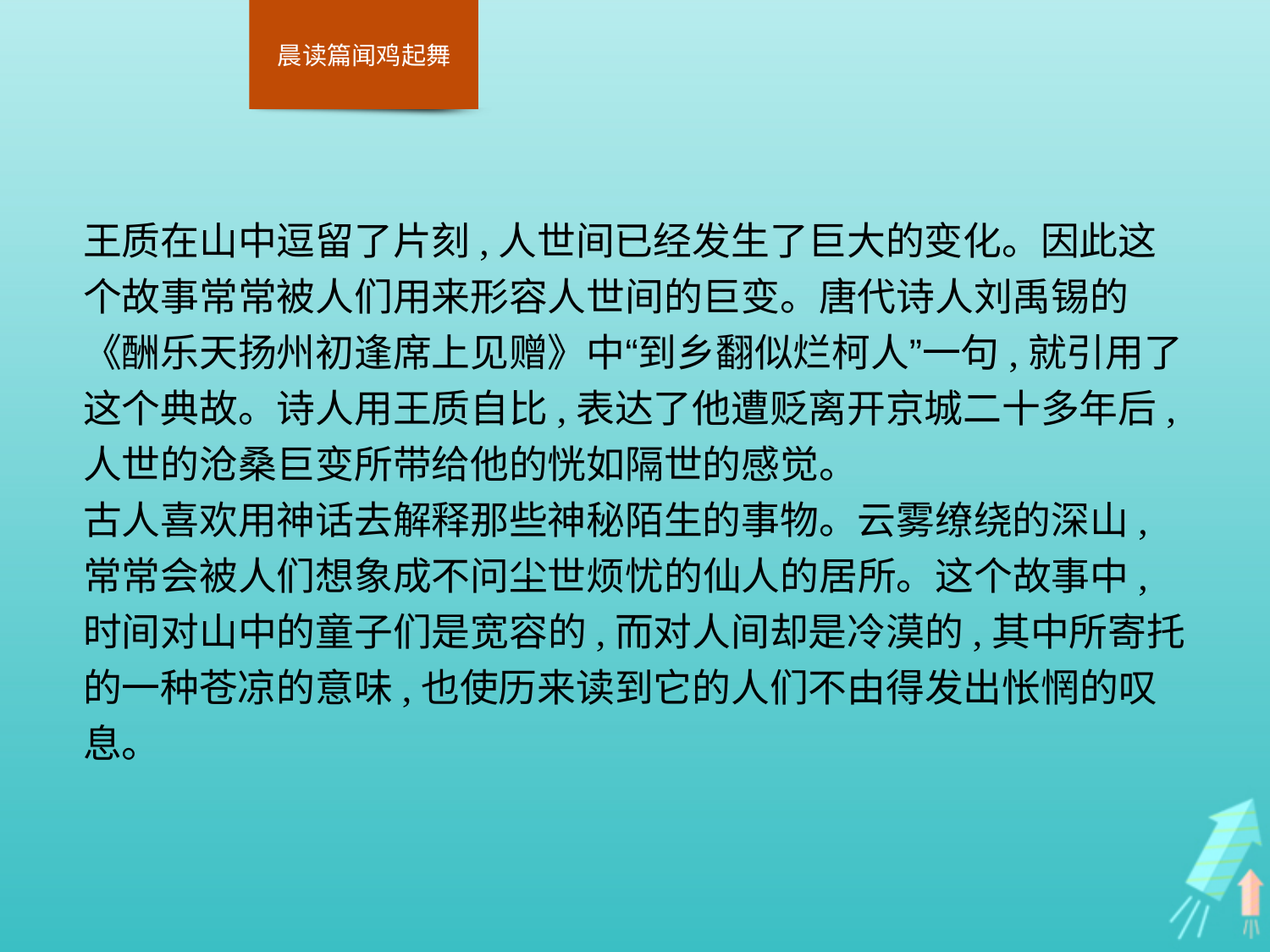

王质在山中逗留了片刻,人世间已经发生了巨大的变化。因此这个故事常常被人们用来形容人世间的巨变。唐代诗人刘禹锡的《酬乐天扬州初逢席上见赠》中“到乡翻似烂柯人”一句,就引用了这个典故。诗人用王质自比,表达了他遭贬离开京城二十多年后,人世的沧桑巨变所带给他的恍如隔世的感觉。
古人喜欢用神话去解释那些神秘陌生的事物。云雾缭绕的深山,常常会被人们想象成不问尘世烦忧的仙人的居所。这个故事中,时间对山中的童子们是宽容的,而对人间却是冷漠的,其中所寄托的一种苍凉的意味,也使历来读到它的人们不由得发出怅惘的叹息。